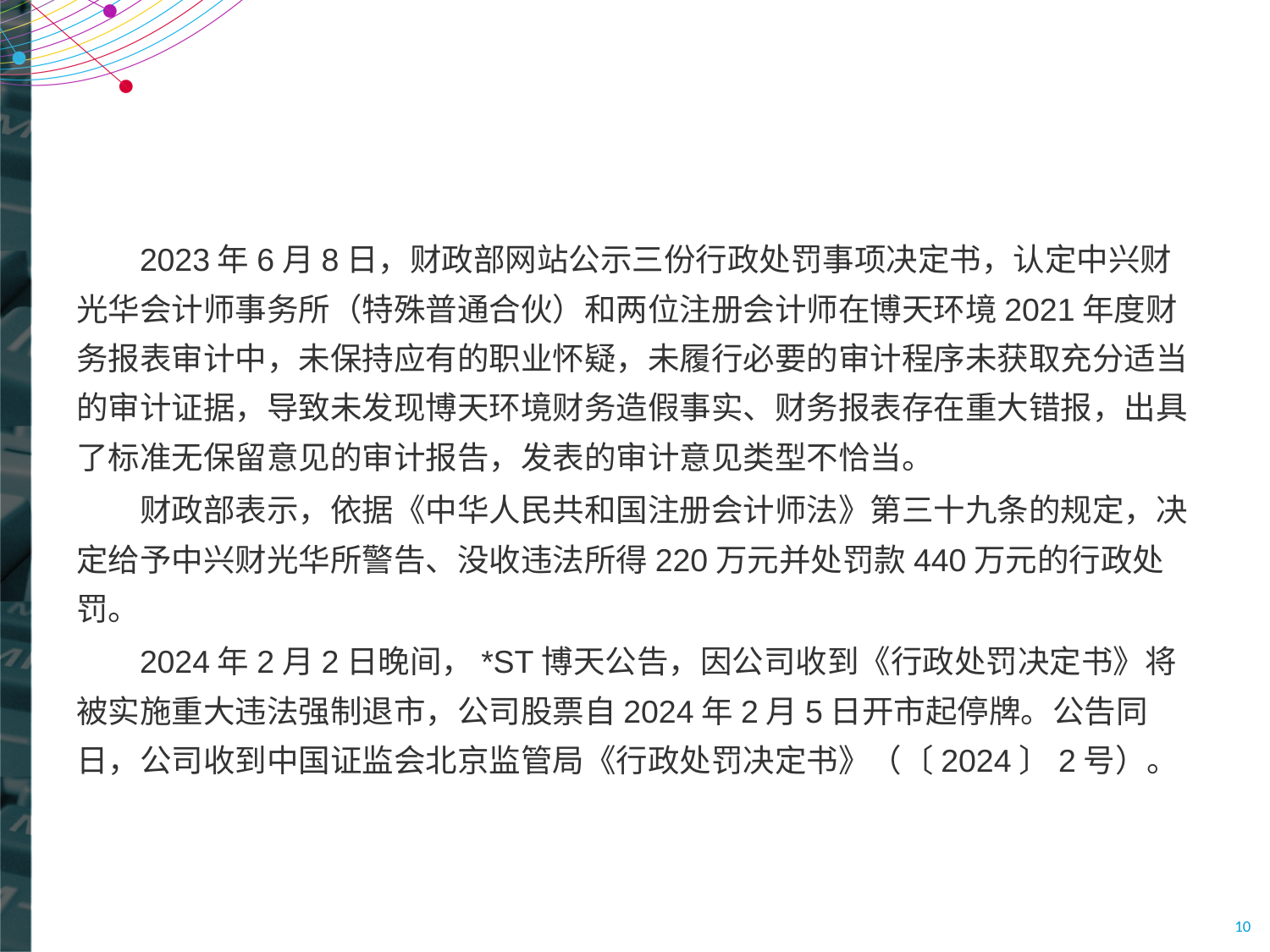

#
2023年6月8日，财政部网站公示三份行政处罚事项决定书，认定中兴财光华会计师事务所（特殊普通合伙）和两位注册会计师在博天环境2021年度财务报表审计中，未保持应有的职业怀疑，未履行必要的审计程序未获取充分适当的审计证据，导致未发现博天环境财务造假事实、财务报表存在重大错报，出具了标准无保留意见的审计报告，发表的审计意见类型不恰当。
财政部表示，依据《中华人民共和国注册会计师法》第三十九条的规定，决定给予中兴财光华所警告、没收违法所得220万元并处罚款440万元的行政处罚。
2024年2月2日晚间，*ST博天公告，因公司收到《行政处罚决定书》将被实施重大违法强制退市，公司股票自2024年2月5日开市起停牌。公告同日，公司收到中国证监会北京监管局《行政处罚决定书》（〔2024〕2号）。